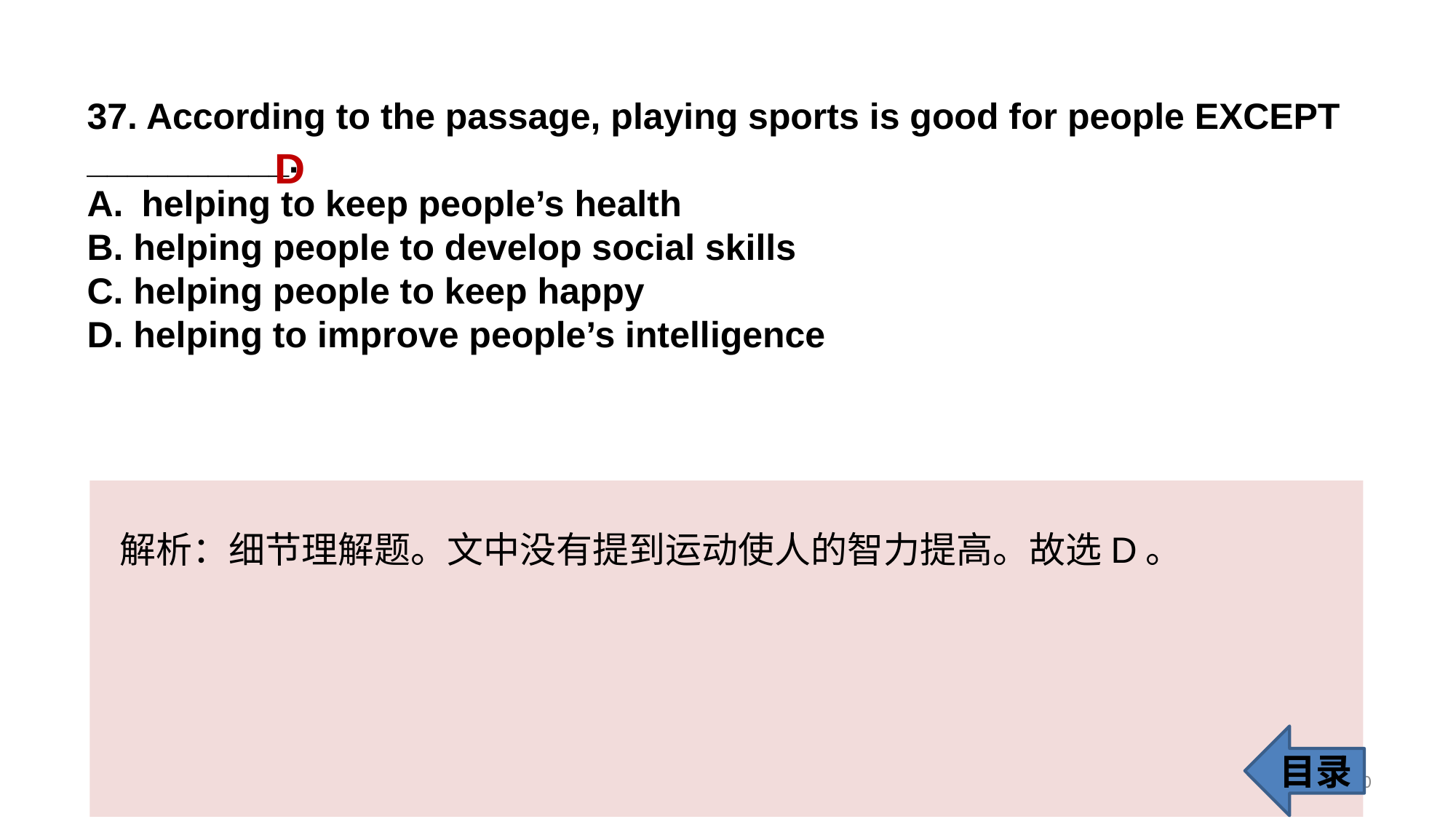

37. According to the passage, playing sports is good for people EXCEPT __________.
helping to keep people’s health
B. helping people to develop social skills
C. helping people to keep happy
D. helping to improve people’s intelligence
D

解析：细节理解题。文中没有提到运动使人的智力提高。故选D。
目录
40